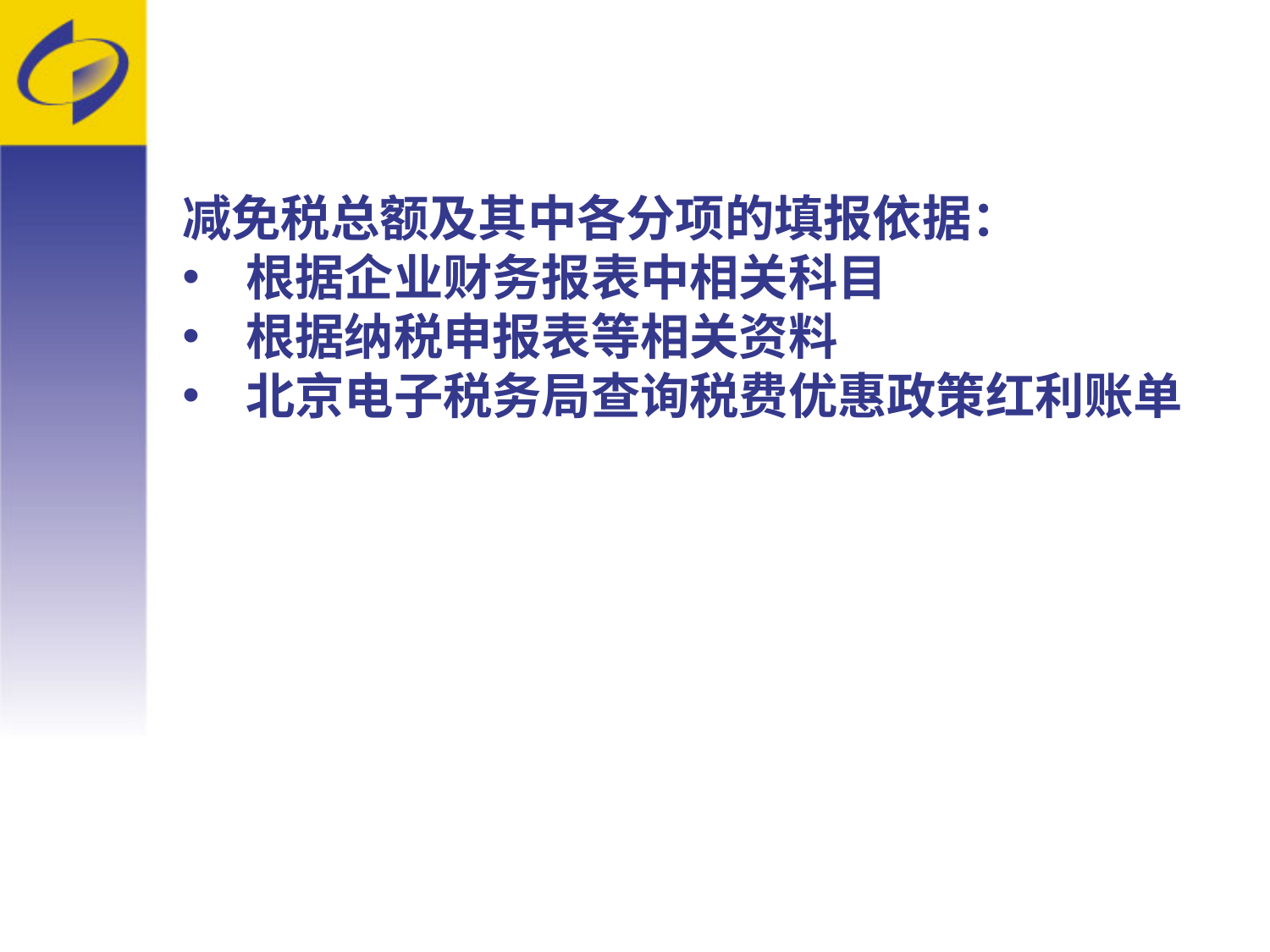

减免税总额及其中各分项的填报依据：
根据企业财务报表中相关科目
根据纳税申报表等相关资料
北京电子税务局查询税费优惠政策红利账单